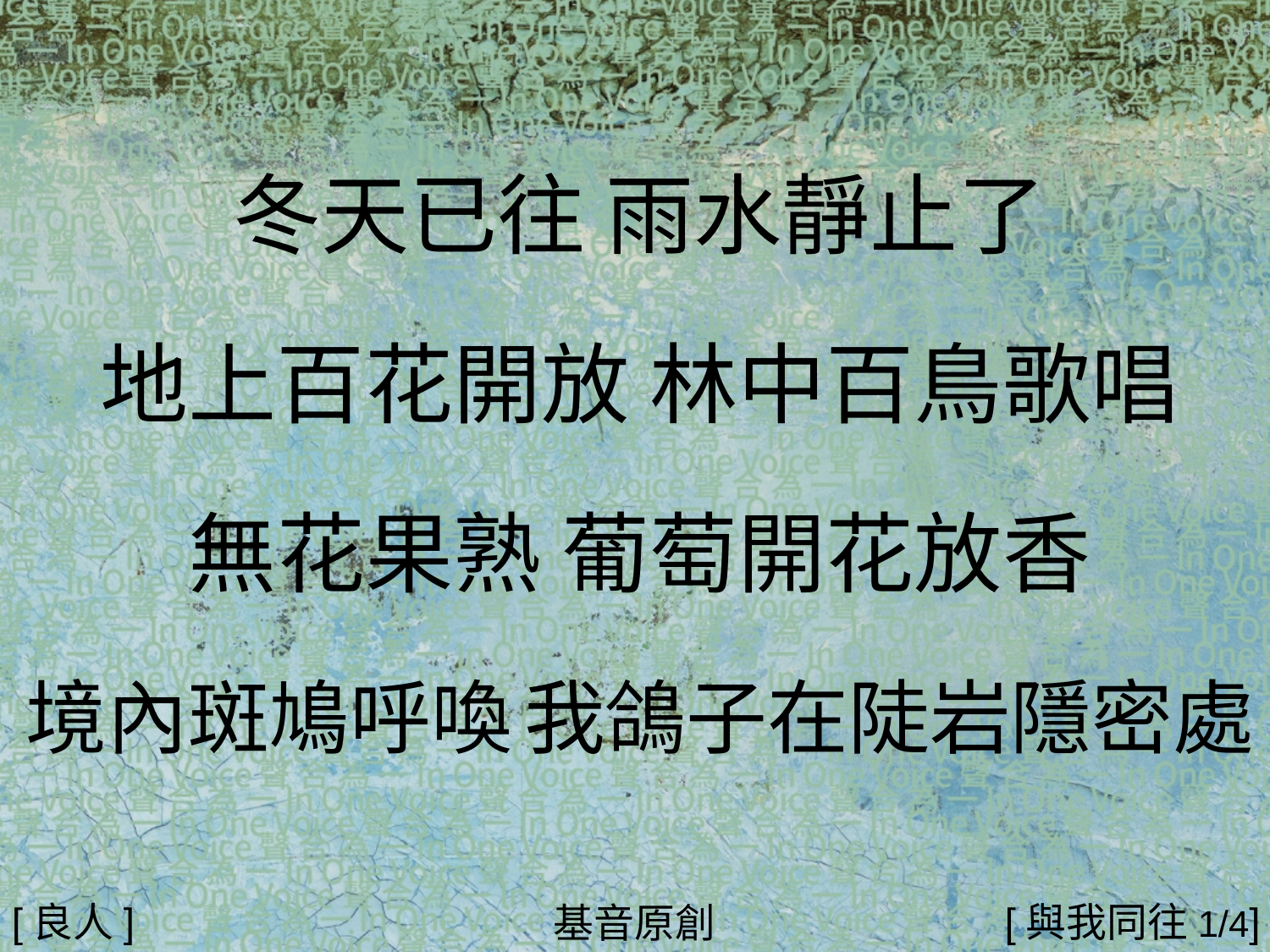

冬天已往 雨水靜止了

地上百花開放 林中百鳥歌唱

無花果熟 葡萄開花放香

境內斑鳩呼喚 我鴿子在陡岩隱密處
#

[良人]
[與我同往1/4]
基音原創